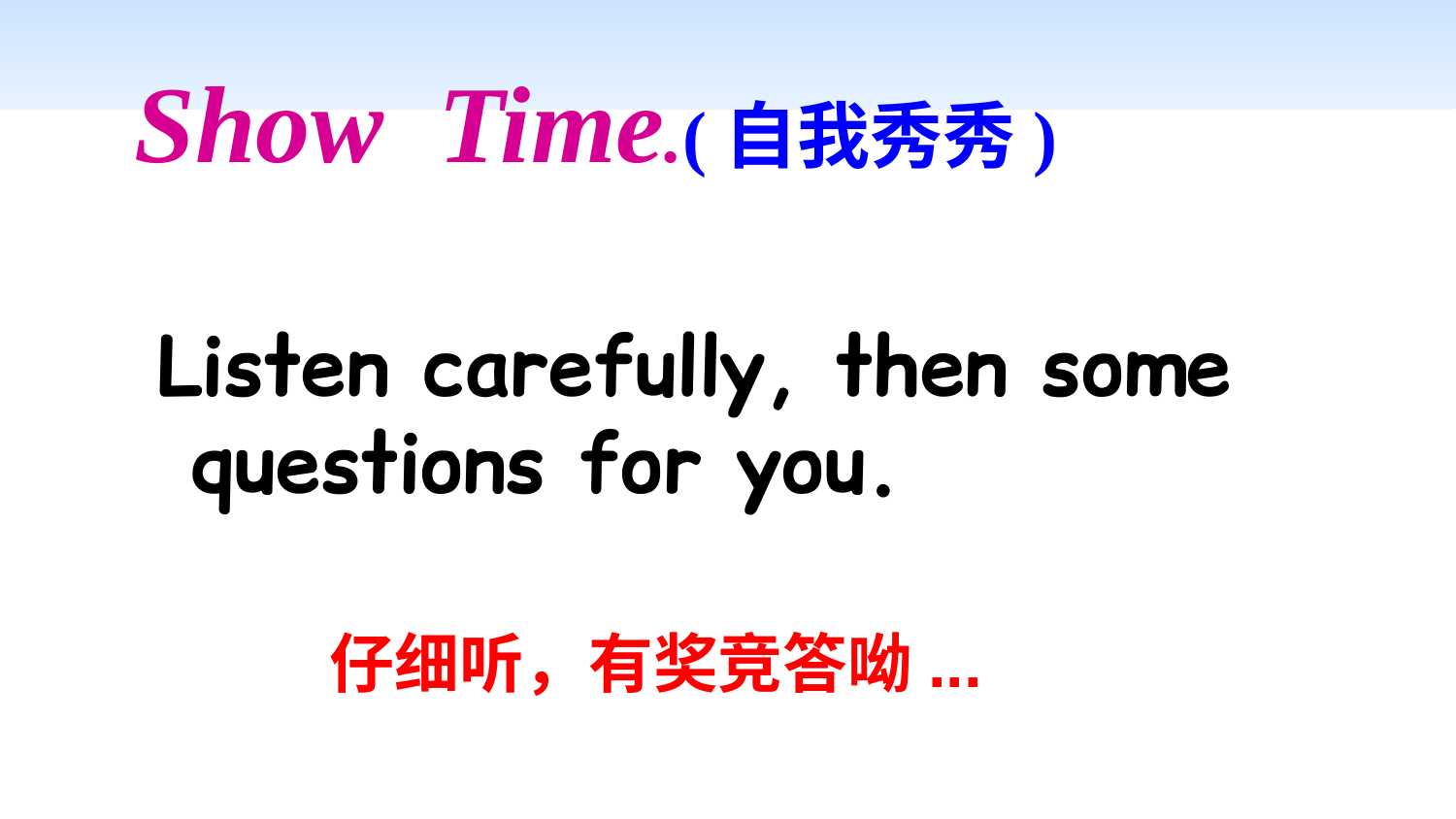

Show  Time.(自我秀秀)

Listen carefully, then some  questions for you.
仔细听，有奖竞答呦...